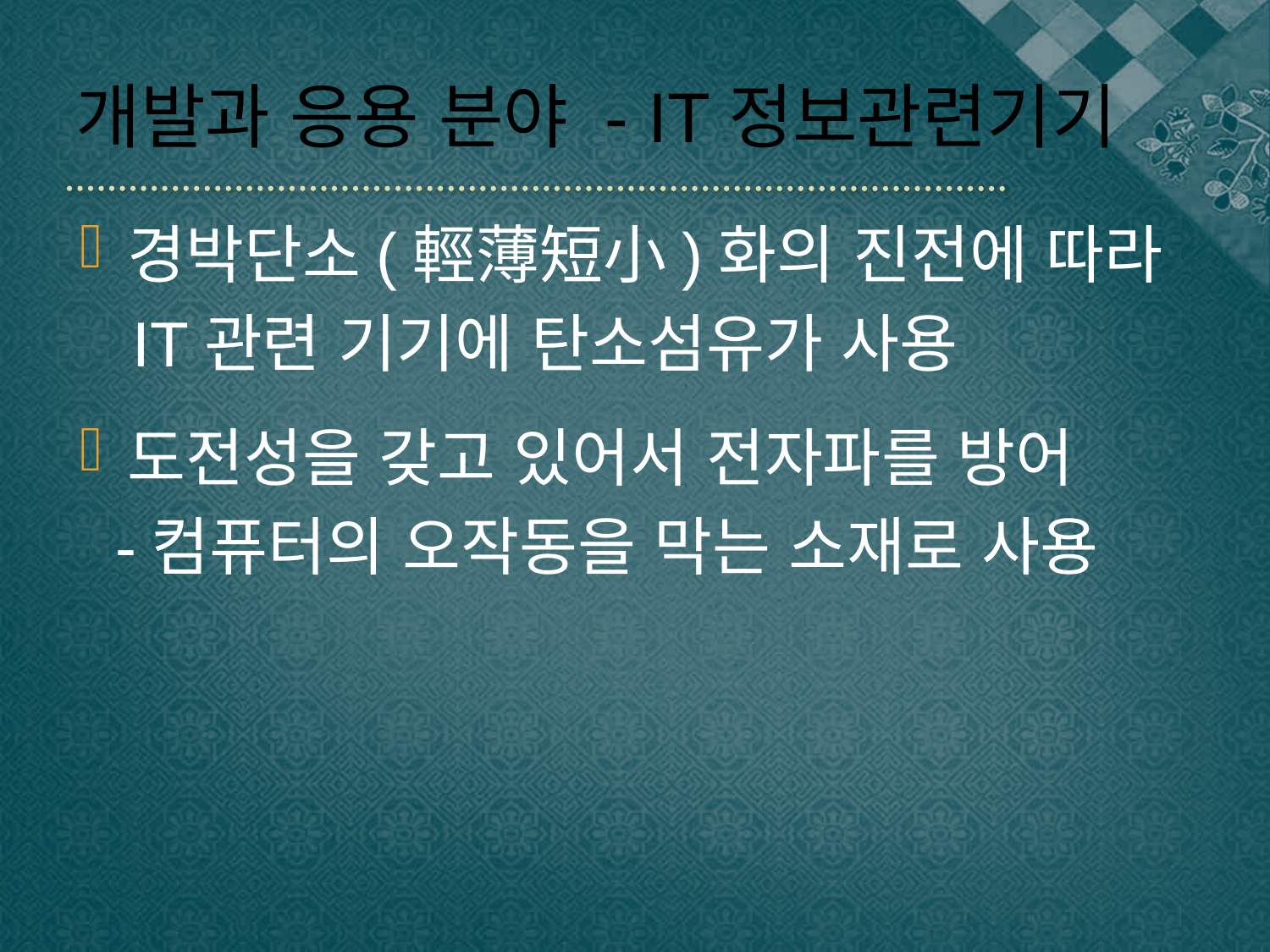

# 개발과 응용 분야 - IT정보관련기기
경박단소(輕薄短小)화의 진전에 따라
   IT관련 기기에 탄소섬유가 사용

도전성을 갖고 있어서 전자파를 방어
  -컴퓨터의 오작동을 막는 소재로 사용